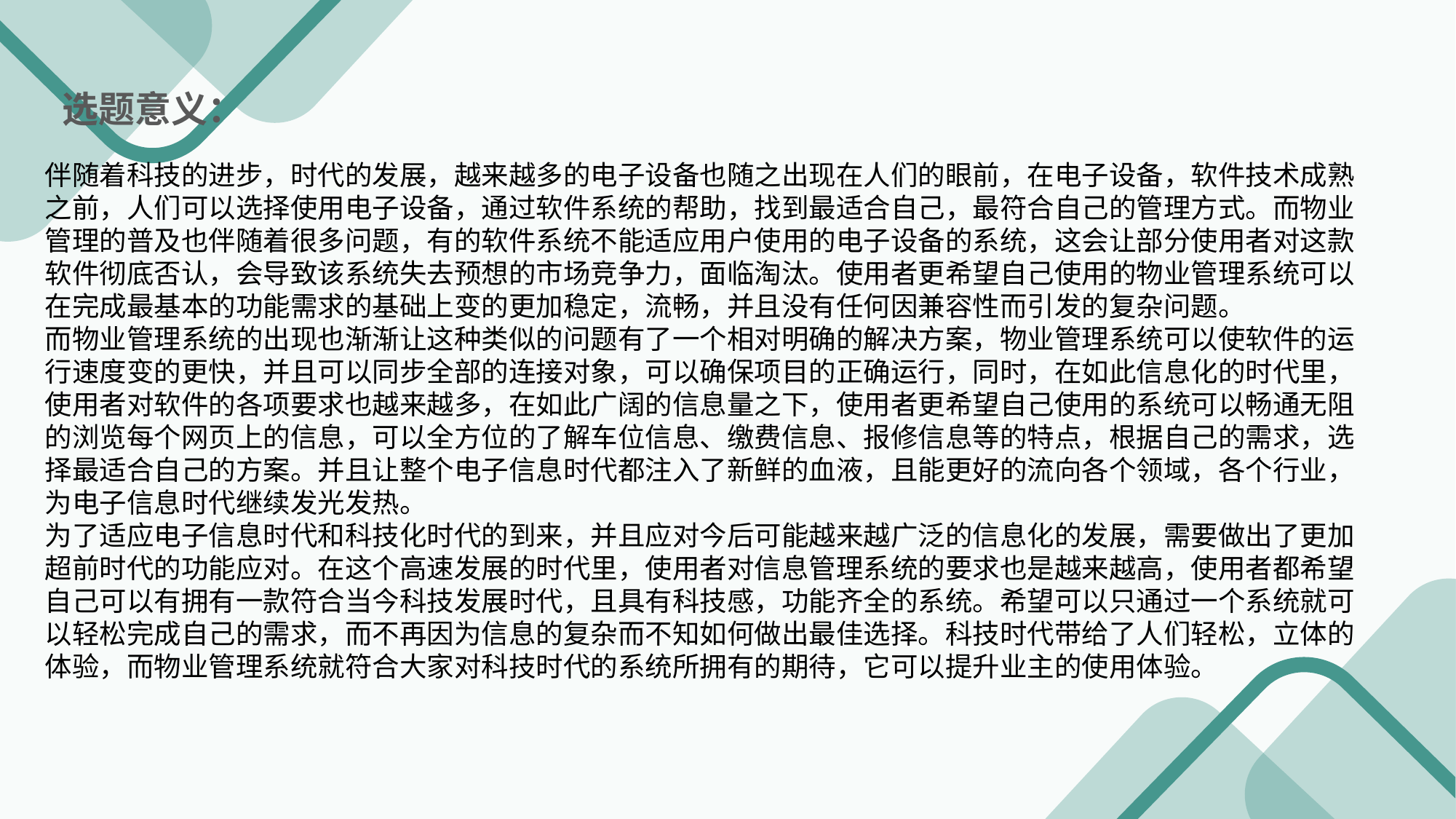

选题意义：
伴随着科技的进步，时代的发展，越来越多的电子设备也随之出现在人们的眼前，在电子设备，软件技术成熟之前，人们可以选择使用电子设备，通过软件系统的帮助，找到最适合自己，最符合自己的管理方式。而物业管理的普及也伴随着很多问题，有的软件系统不能适应用户使用的电子设备的系统，这会让部分使用者对这款软件彻底否认，会导致该系统失去预想的市场竞争力，面临淘汰。使用者更希望自己使用的物业管理系统可以在完成最基本的功能需求的基础上变的更加稳定，流畅，并且没有任何因兼容性而引发的复杂问题。
而物业管理系统的出现也渐渐让这种类似的问题有了一个相对明确的解决方案，物业管理系统可以使软件的运行速度变的更快，并且可以同步全部的连接对象，可以确保项目的正确运行，同时，在如此信息化的时代里，使用者对软件的各项要求也越来越多，在如此广阔的信息量之下，使用者更希望自己使用的系统可以畅通无阻的浏览每个网页上的信息，可以全方位的了解车位信息、缴费信息、报修信息等的特点，根据自己的需求，选择最适合自己的方案。并且让整个电子信息时代都注入了新鲜的血液，且能更好的流向各个领域，各个行业，为电子信息时代继续发光发热。
为了适应电子信息时代和科技化时代的到来，并且应对今后可能越来越广泛的信息化的发展，需要做出了更加超前时代的功能应对。在这个高速发展的时代里，使用者对信息管理系统的要求也是越来越高，使用者都希望自己可以有拥有一款符合当今科技发展时代，且具有科技感，功能齐全的系统。希望可以只通过一个系统就可以轻松完成自己的需求，而不再因为信息的复杂而不知如何做出最佳选择。科技时代带给了人们轻松，立体的体验，而物业管理系统就符合大家对科技时代的系统所拥有的期待，它可以提升业主的使用体验。